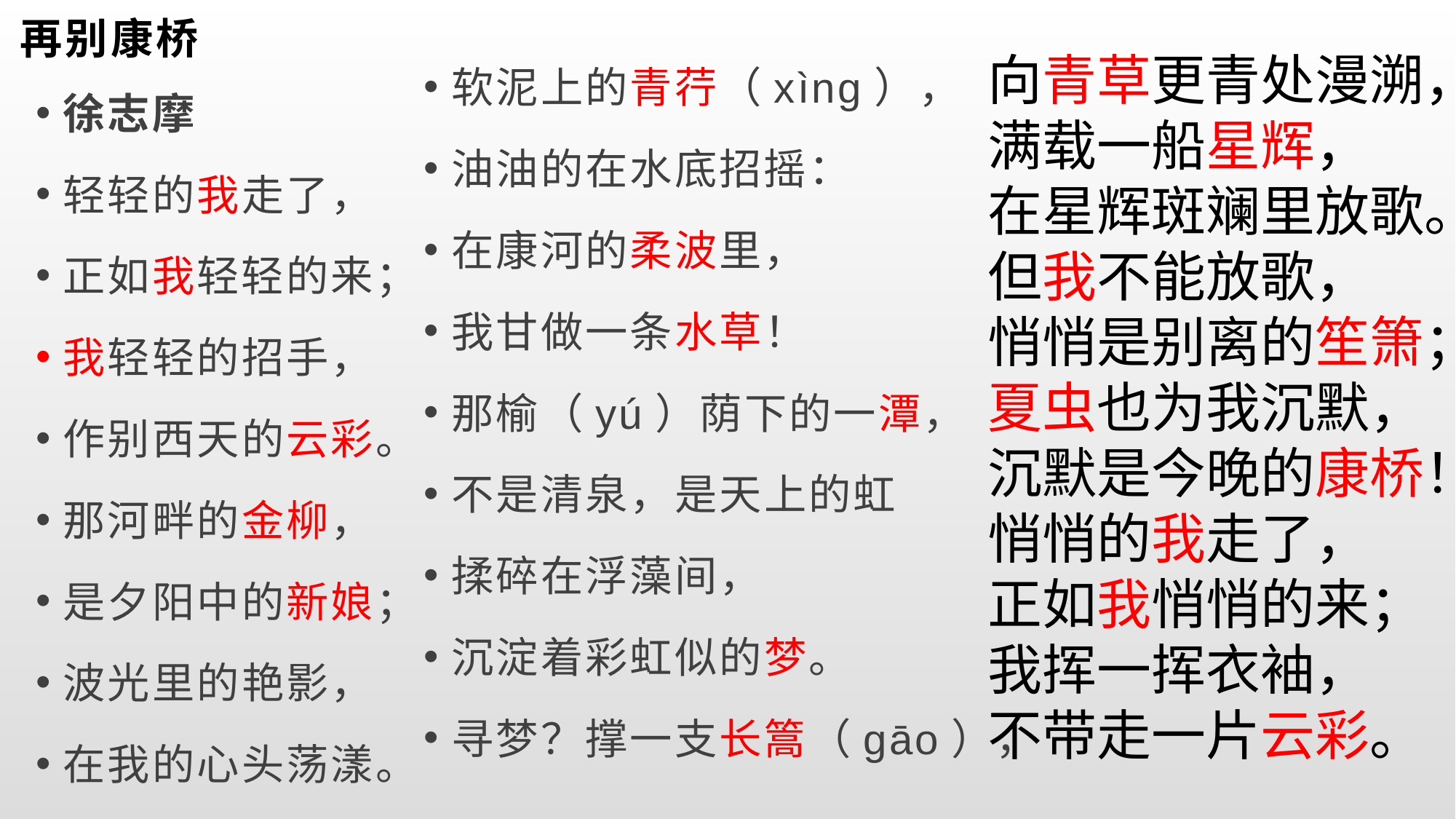

# 再别康桥
向青草更青处漫溯，
满载一船星辉，
在星辉斑斓里放歌。
但我不能放歌，
悄悄是别离的笙箫；
夏虫也为我沉默，
沉默是今晚的康桥！
悄悄的我走了，
正如我悄悄的来；
我挥一挥衣袖，
不带走一片云彩。
软泥上的青荇（xìng），
油油的在水底招摇：
在康河的柔波里，
我甘做一条水草！
那榆（yú）荫下的一潭，
不是清泉，是天上的虹
揉碎在浮藻间，
沉淀着彩虹似的梦。
寻梦？撑一支长篙（gāo），
徐志摩
轻轻的我走了，
正如我轻轻的来；
我轻轻的招手，
作别西天的云彩。
那河畔的金柳，
是夕阳中的新娘；
波光里的艳影，
在我的心头荡漾。